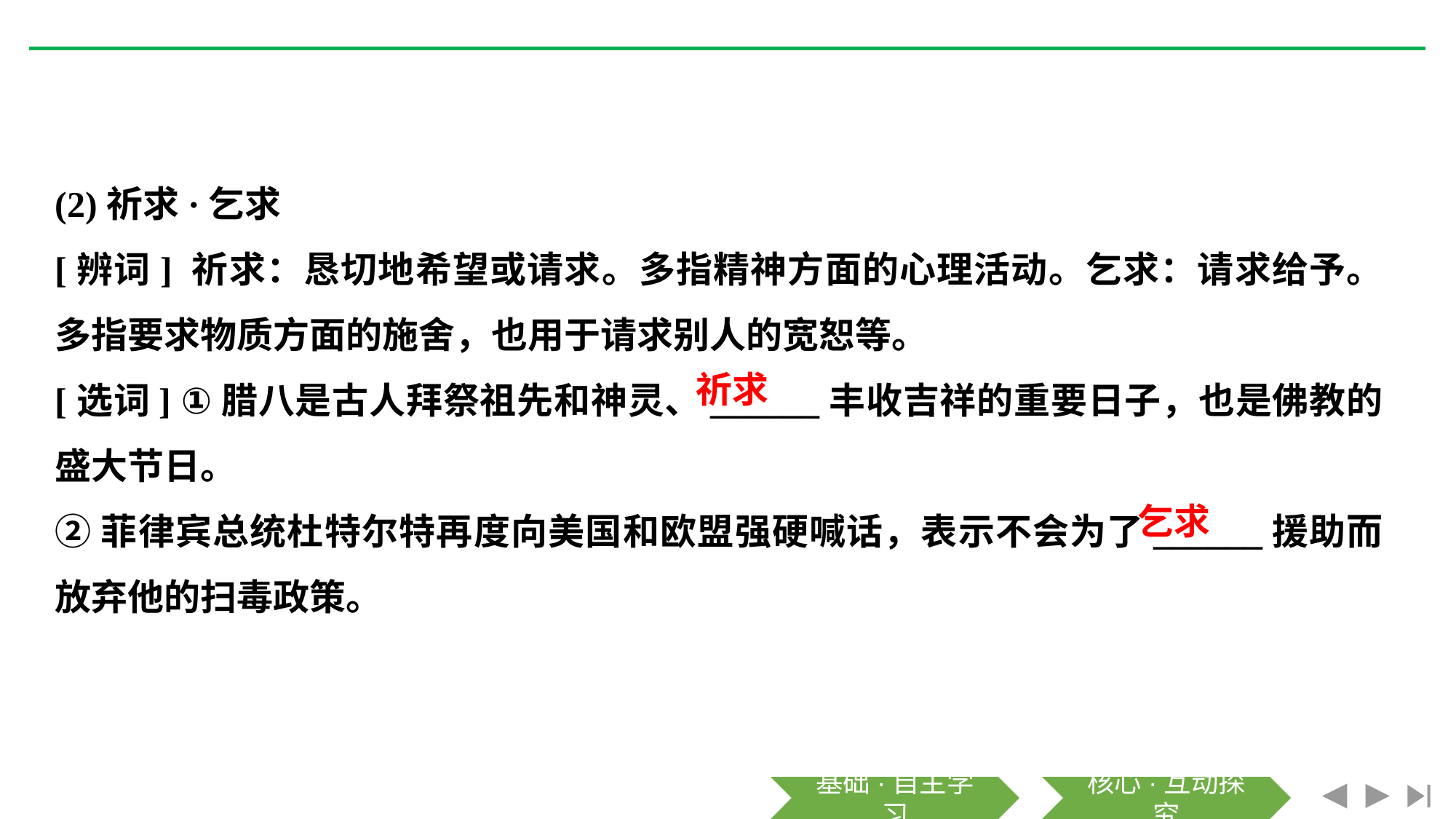

(2)祈求·乞求
[辨词] 祈求：恳切地希望或请求。多指精神方面的心理活动。乞求：请求给予。多指要求物质方面的施舍，也用于请求别人的宽恕等。
[选词] ①腊八是古人拜祭祖先和神灵、______丰收吉祥的重要日子，也是佛教的盛大节日。
②菲律宾总统杜特尔特再度向美国和欧盟强硬喊话，表示不会为了______援助而放弃他的扫毒政策。
祈求
乞求